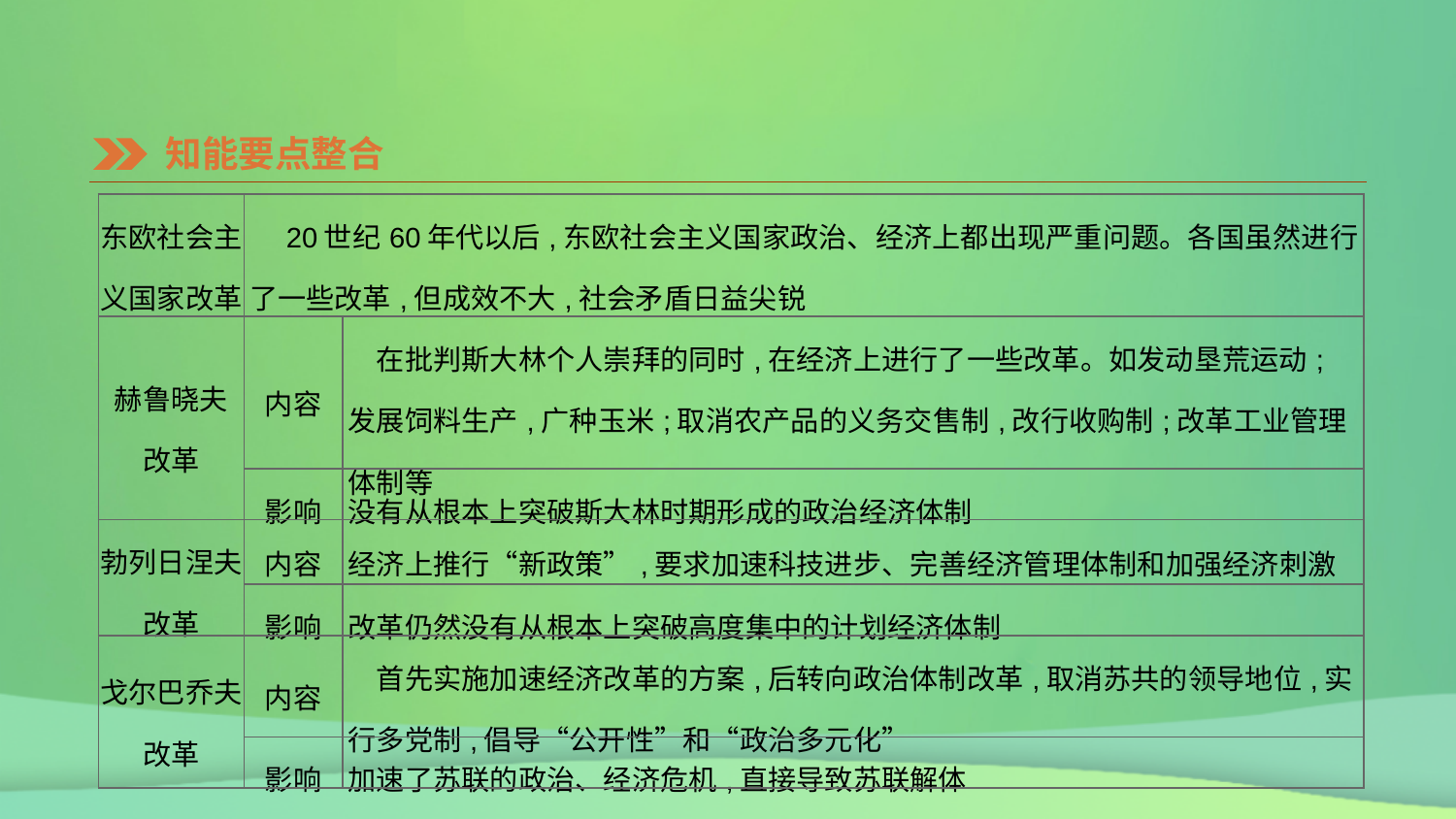

知能要点整合

| 东欧社会主义国家改革 | 20世纪60年代以后,东欧社会主义国家政治、经济上都出现严重问题。各国虽然进行了一些改革,但成效不大,社会矛盾日益尖锐 |  |
| --- | --- | --- |
| 赫鲁晓夫 改革 | 内容 | 在批判斯大林个人崇拜的同时,在经济上进行了一些改革。如发动垦荒运动;发展饲料生产,广种玉米;取消农产品的义务交售制,改行收购制;改革工业管理体制等 |
|  | 影响 | 没有从根本上突破斯大林时期形成的政治经济体制 |
| 勃列日涅夫 改革 | 内容 | 经济上推行“新政策”,要求加速科技进步、完善经济管理体制和加强经济刺激 |
|  | 影响 | 改革仍然没有从根本上突破高度集中的计划经济体制 |
| 戈尔巴乔夫 改革 | 内容 | 首先实施加速经济改革的方案,后转向政治体制改革,取消苏共的领导地位,实行多党制,倡导“公开性”和“政治多元化” |
|  | 影响 | 加速了苏联的政治、经济危机,直接导致苏联解体 |